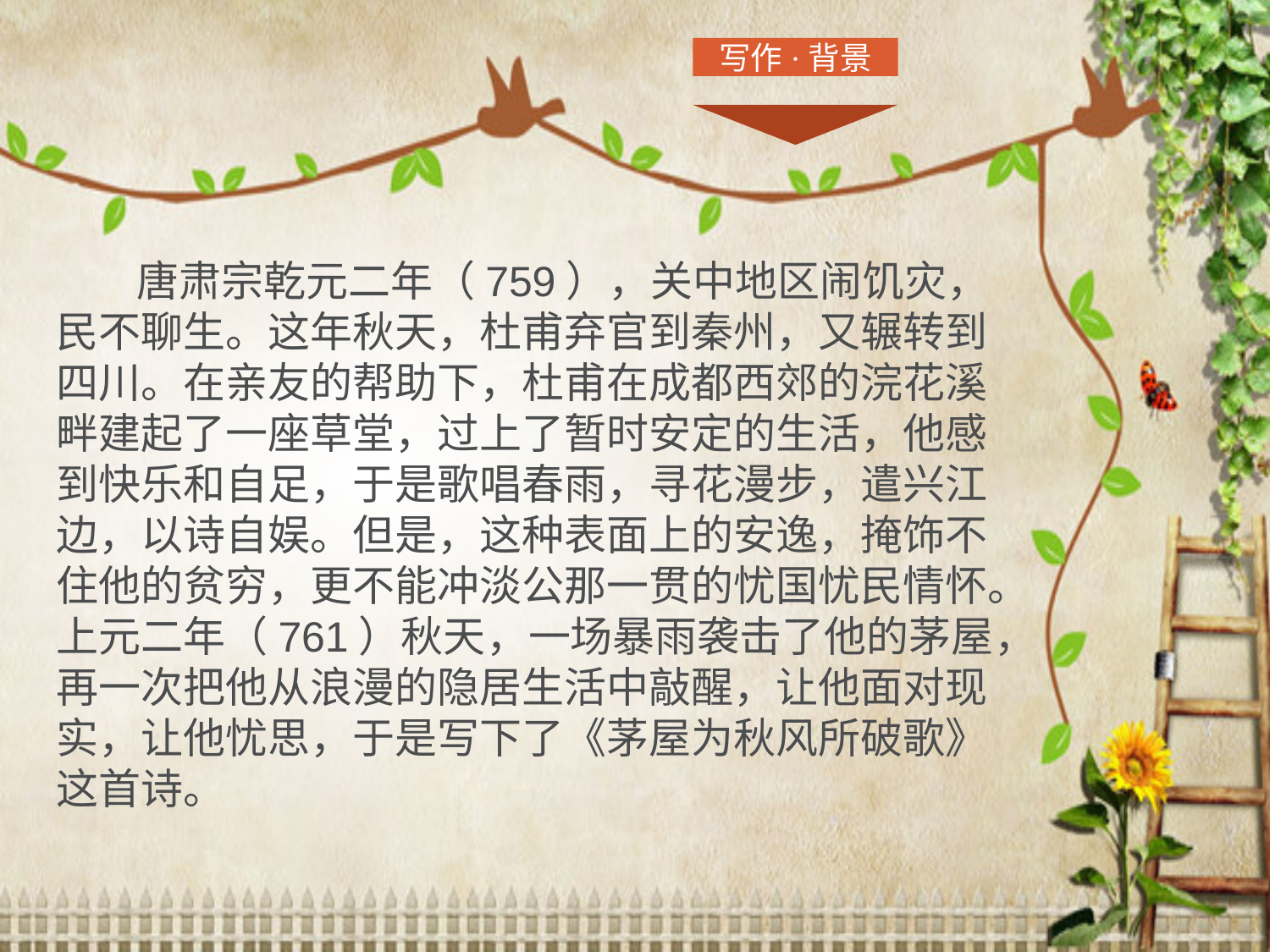

写作·背景

            唐肃宗乾元二年（759），关中地区闹饥灾，民不聊生。这年秋天，杜甫弃官到秦州，又辗转到四川。在亲友的帮助下，杜甫在成都西郊的浣花溪畔建起了一座草堂，过上了暂时安定的生活，他感到快乐和自足，于是歌唱春雨，寻花漫步，遣兴江边，以诗自娱。但是，这种表面上的安逸，掩饰不住他的贫穷，更不能冲淡公那一贯的忧国忧民情怀。上元二年（761）秋天，一场暴雨袭击了他的茅屋，再一次把他从浪漫的隐居生活中敲醒，让他面对现实，让他忧思，于是写下了《茅屋为秋风所破歌》这首诗。